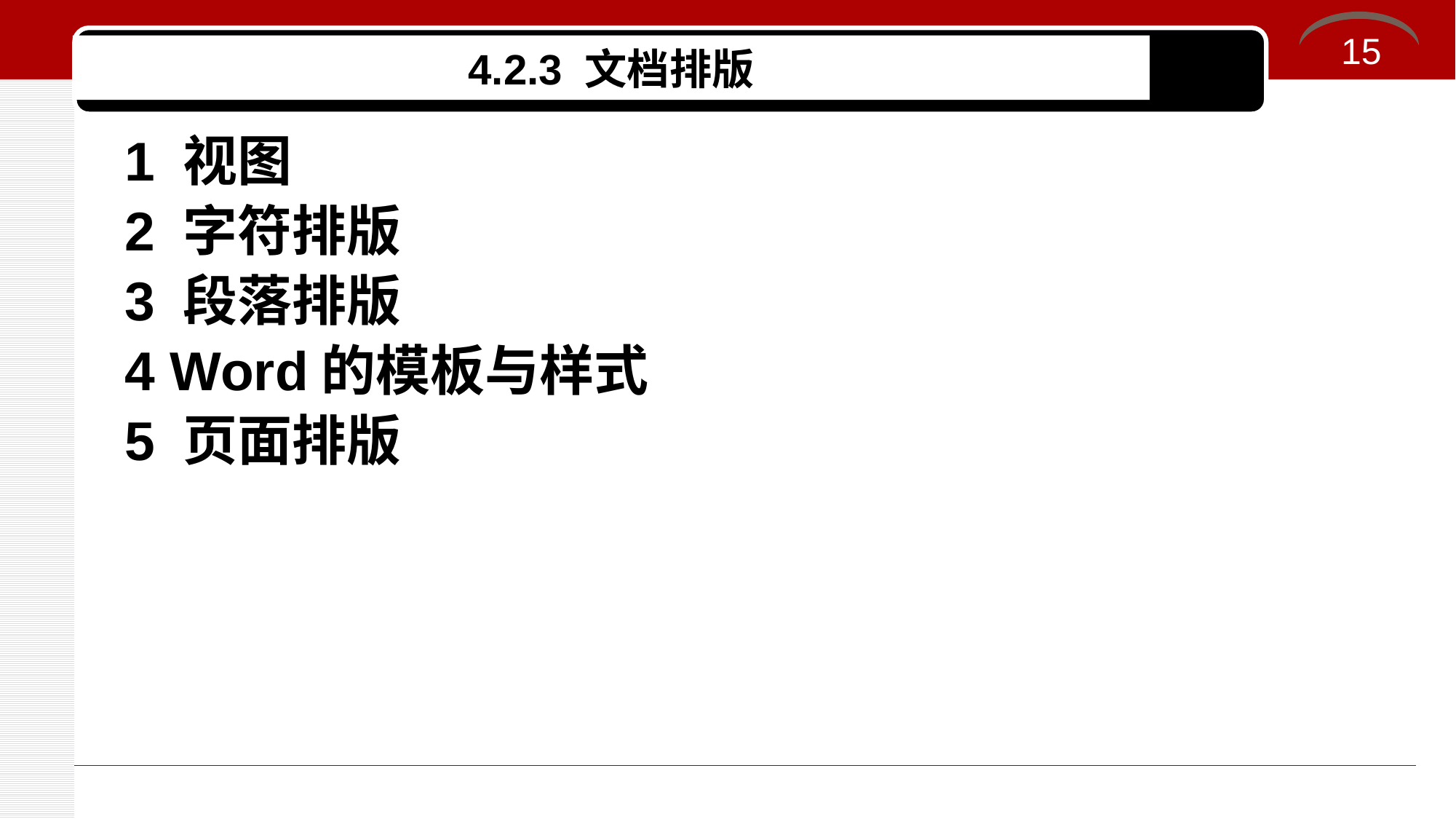

15
# 4.2.3 文档排版
1 视图
2 字符排版
3 段落排版
4 Word的模板与样式
5 页面排版